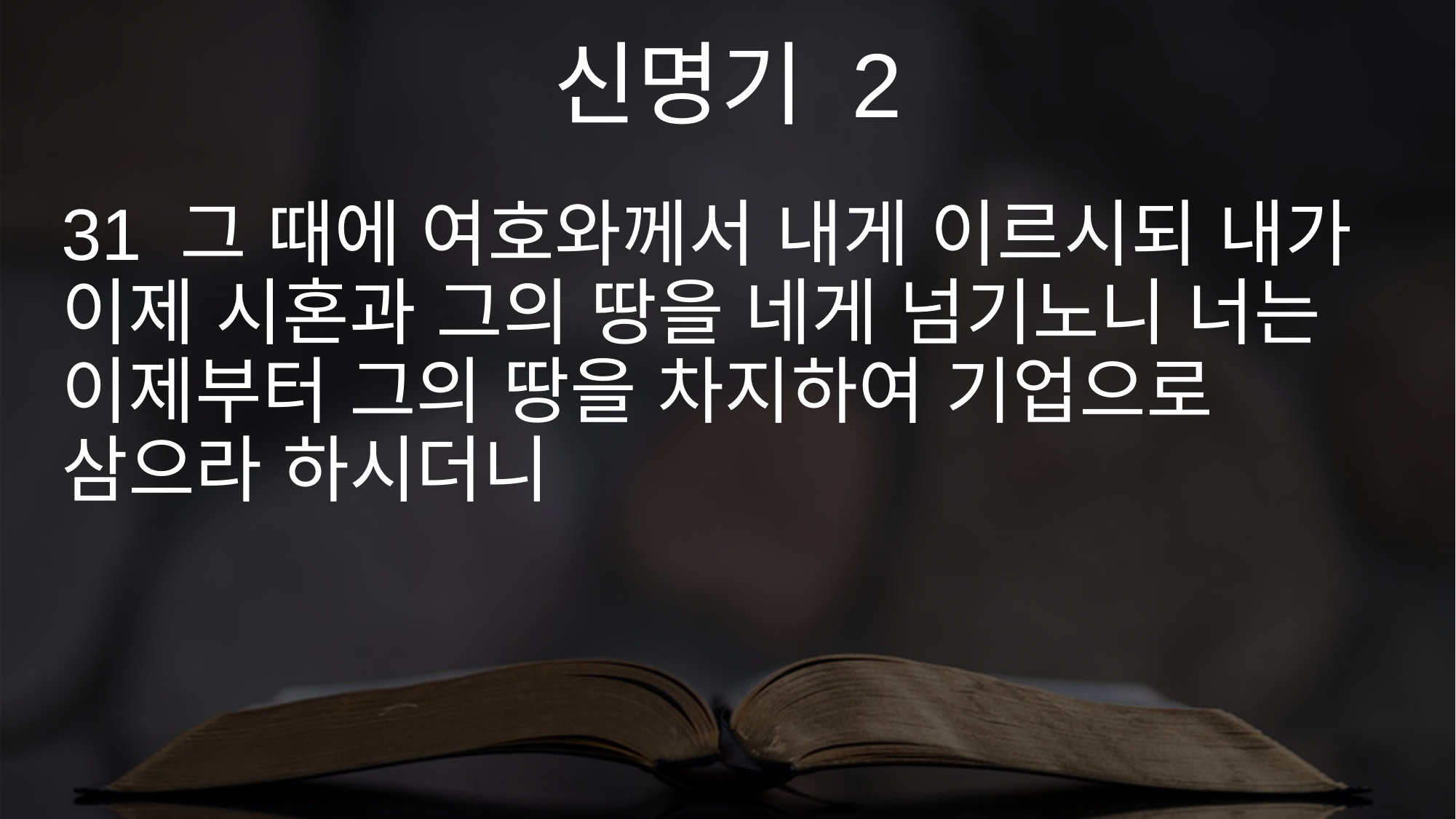

신명기 2
31 그 때에 여호와께서 내게 이르시되 내가 이제 시혼과 그의 땅을 네게 넘기노니 너는 이제부터 그의 땅을 차지하여 기업으로 삼으라 하시더니